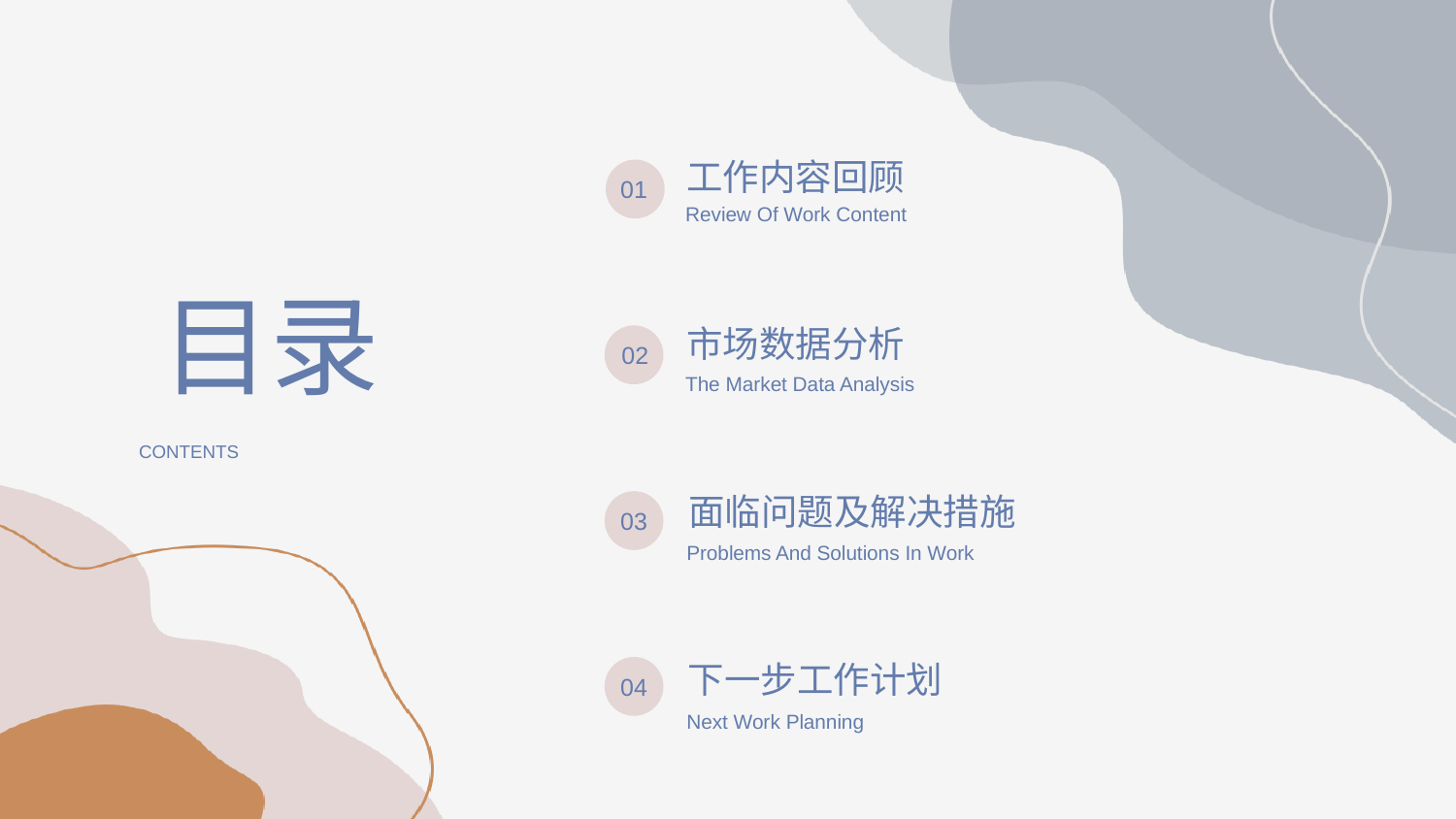

工作内容回顾

01
Review Of Work Content
目录
市场数据分析

02
The Market Data Analysis
CONTENTS
面临问题及解决措施

03
Problems And Solutions In Work
下一步工作计划

04
Next Work Planning